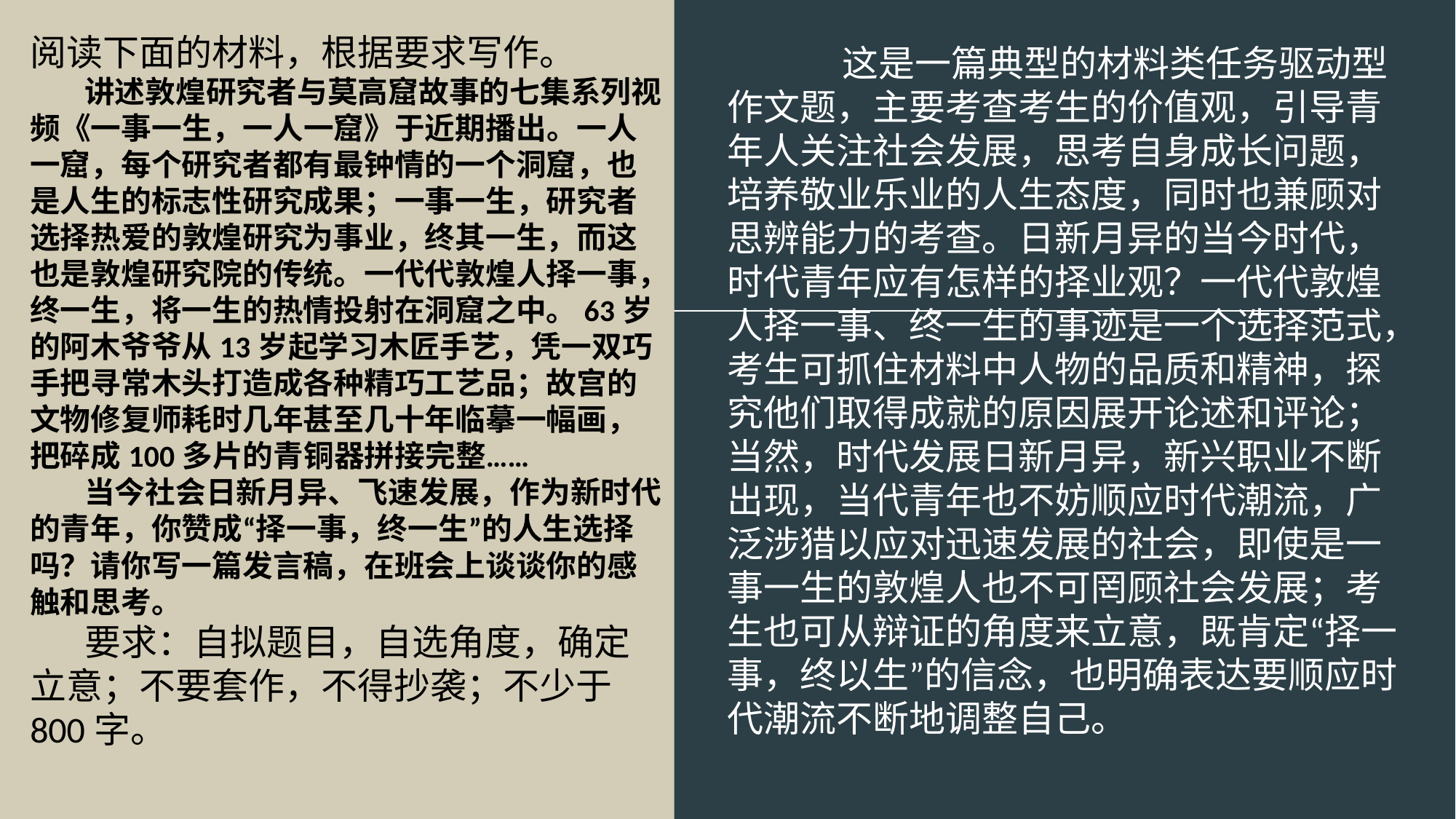

阅读下面的材料，根据要求写作。
讲述敦煌研究者与莫高窟故事的七集系列视频《一事一生，一人一窟》于近期播出。一人一窟，每个研究者都有最钟情的一个洞窟，也是人生的标志性研究成果；一事一生，研究者选择热爱的敦煌研究为事业，终其一生，而这也是敦煌研究院的传统。一代代敦煌人择一事，终一生，将一生的热情投射在洞窟之中。63岁的阿木爷爷从13岁起学习木匠手艺，凭一双巧手把寻常木头打造成各种精巧工艺品；故宫的文物修复师耗时几年甚至几十年临摹一幅画，把碎成100多片的青铜器拼接完整……
当今社会日新月异、飞速发展，作为新时代的青年，你赞成“择一事，终一生”的人生选择吗？请你写一篇发言稿，在班会上谈谈你的感触和思考。
要求：自拟题目，自选角度，确定立意；不要套作，不得抄袭；不少于800字。
             这是一篇典型的材料类任务驱动型作文题，主要考查考生的价值观，引导青年人关注社会发展，思考自身成长问题，培养敬业乐业的人生态度，同时也兼顾对思辨能力的考查。日新月异的当今时代，时代青年应有怎样的择业观？一代代敦煌人择一事、终一生的事迹是一个选择范式，考生可抓住材料中人物的品质和精神，探究他们取得成就的原因展开论述和评论；当然，时代发展日新月异，新兴职业不断出现，当代青年也不妨顺应时代潮流，广泛涉猎以应对迅速发展的社会，即使是一事一生的敦煌人也不可罔顾社会发展；考生也可从辩证的角度来立意，既肯定“择一事，终以生”的信念，也明确表达要顺应时代潮流不断地调整自己。